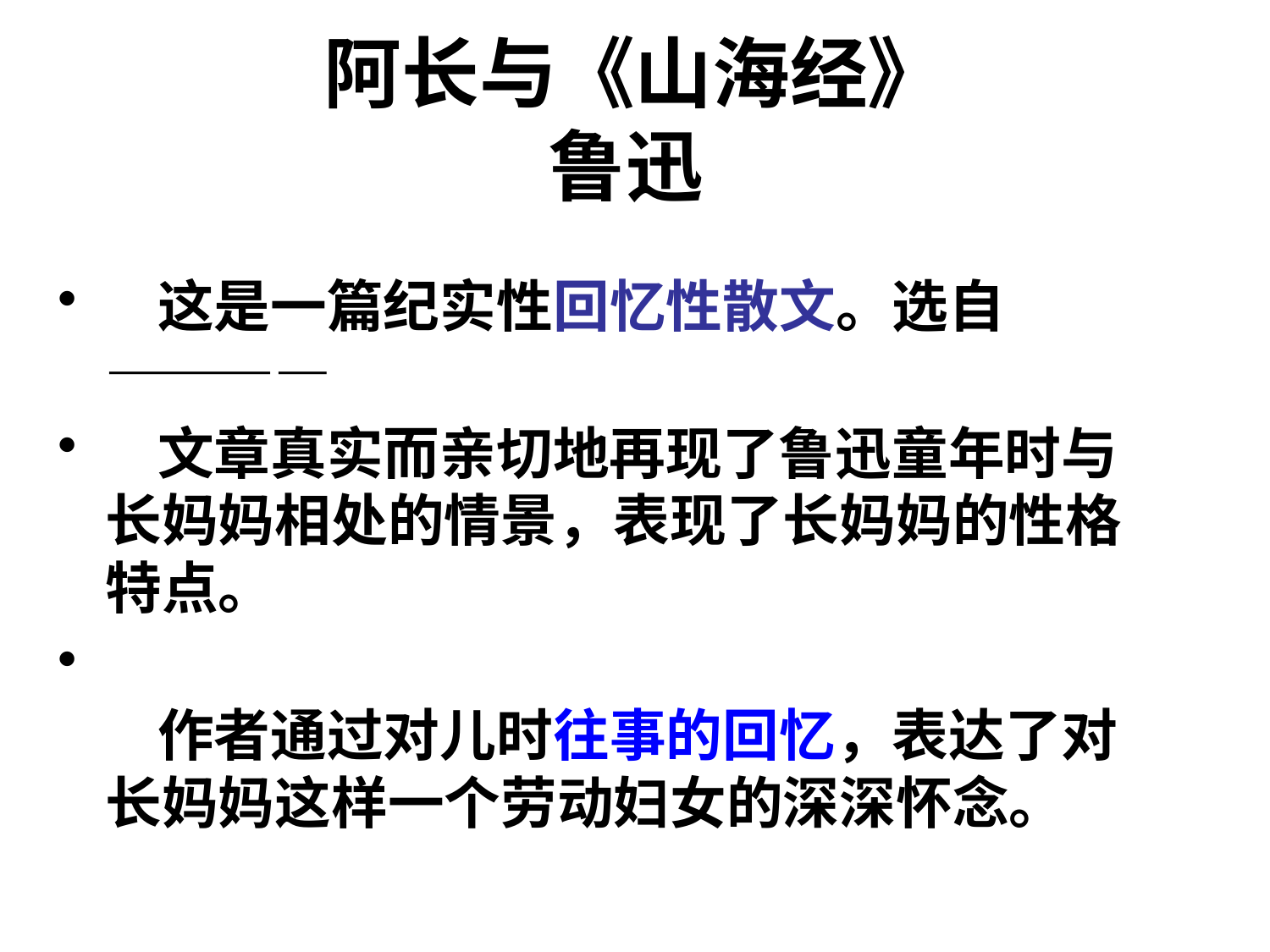

# 阿长与《山海经》 鲁迅
   这是一篇纪实性回忆性散文。选自————
   文章真实而亲切地再现了鲁迅童年时与长妈妈相处的情景，表现了长妈妈的性格特点。
   作者通过对儿时往事的回忆，表达了对长妈妈这样一个劳动妇女的深深怀念。